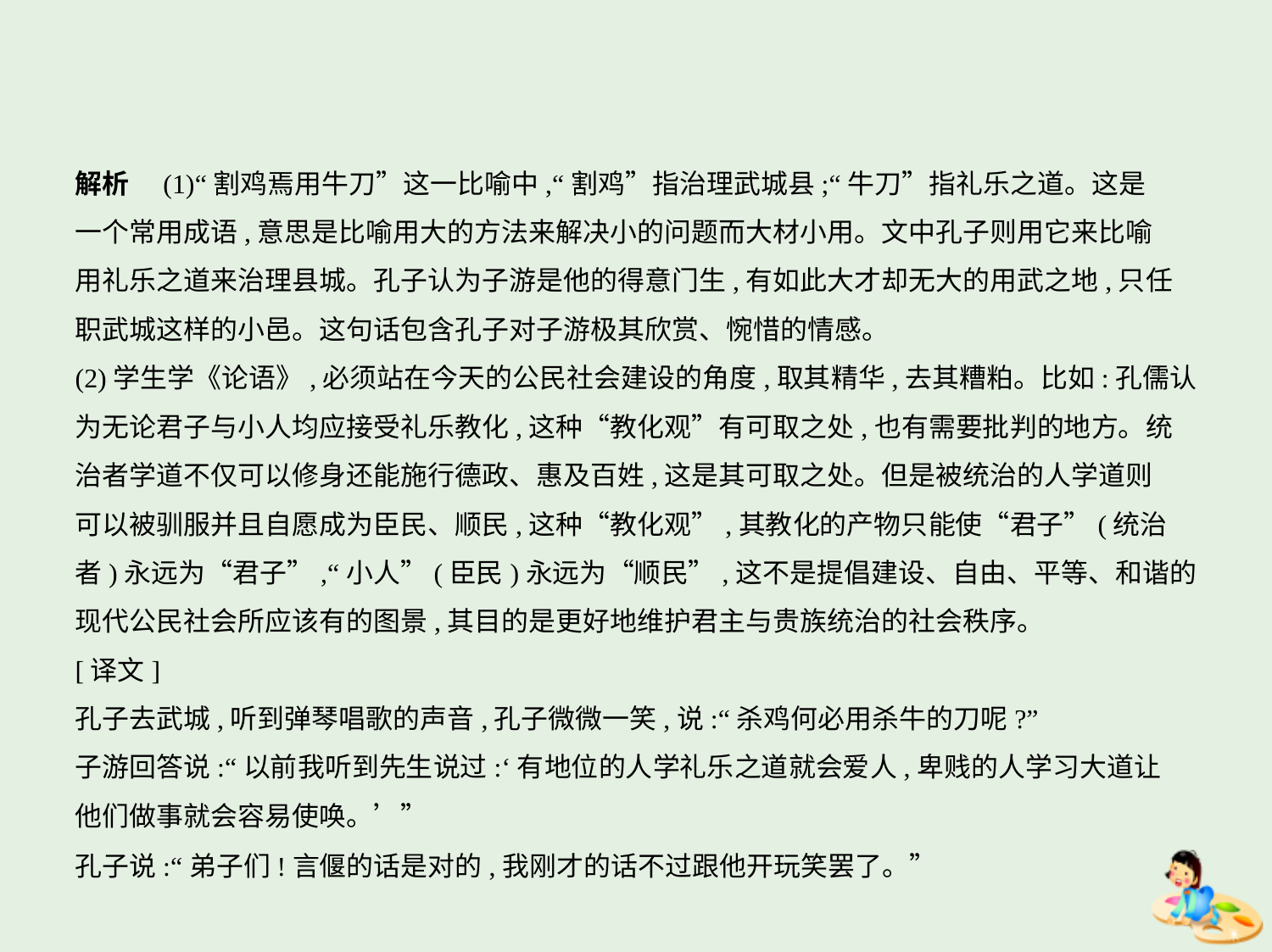

解析　(1)“割鸡焉用牛刀”这一比喻中,“割鸡”指治理武城县;“牛刀”指礼乐之道。这是
一个常用成语,意思是比喻用大的方法来解决小的问题而大材小用。文中孔子则用它来比喻
用礼乐之道来治理县城。孔子认为子游是他的得意门生,有如此大才却无大的用武之地,只任
职武城这样的小邑。这句话包含孔子对子游极其欣赏、惋惜的情感。
(2)学生学《论语》,必须站在今天的公民社会建设的角度,取其精华,去其糟粕。比如:孔儒认
为无论君子与小人均应接受礼乐教化,这种“教化观”有可取之处,也有需要批判的地方。统
治者学道不仅可以修身还能施行德政、惠及百姓,这是其可取之处。但是被统治的人学道则
可以被驯服并且自愿成为臣民、顺民,这种“教化观”,其教化的产物只能使“君子”(统治
者)永远为“君子”,“小人”(臣民)永远为“顺民”,这不是提倡建设、自由、平等、和谐的
现代公民社会所应该有的图景,其目的是更好地维护君主与贵族统治的社会秩序。
[译文]
孔子去武城,听到弹琴唱歌的声音,孔子微微一笑,说:“杀鸡何必用杀牛的刀呢?”
子游回答说:“以前我听到先生说过:‘有地位的人学礼乐之道就会爱人,卑贱的人学习大道让
他们做事就会容易使唤。’”
孔子说:“弟子们!言偃的话是对的,我刚才的话不过跟他开玩笑罢了。”